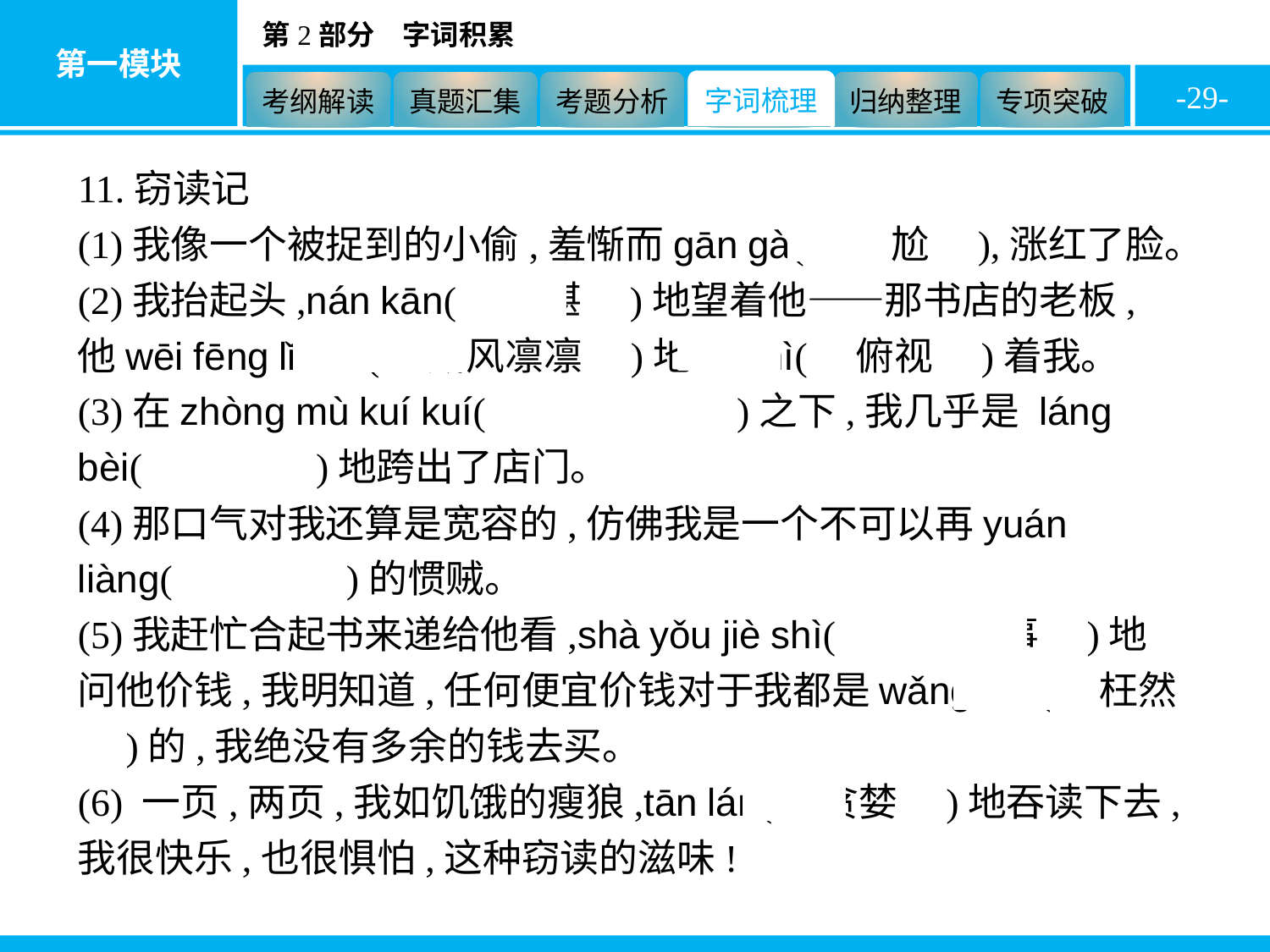

-29-
11.窃读记
(1)我像一个被捉到的小偷,羞惭而gān gà(　尴尬　),涨红了脸。
(2)我抬起头,nán kān(　难堪　)地望着他——那书店的老板,他wēi fēng lǐn lǐn(　威风凛凛　)地fǔ shì(　俯视　)着我。
(3)在zhòng mù kuí kuí(　众目睽睽　)之下,我几乎是 láng bèi(　狼狈　)地跨出了店门。
(4)那口气对我还算是宽容的,仿佛我是一个不可以再yuán liàng(　原谅　)的惯贼。
(5)我赶忙合起书来递给他看,shà yǒu jiè shì(　煞有介事　)地问他价钱,我明知道,任何便宜价钱对于我都是wǎng rán(　枉然　)的,我绝没有多余的钱去买。
(6) 一页,两页,我如饥饿的瘦狼,tān lán(　贪婪　)地吞读下去,我很快乐,也很惧怕,这种窃读的滋味!